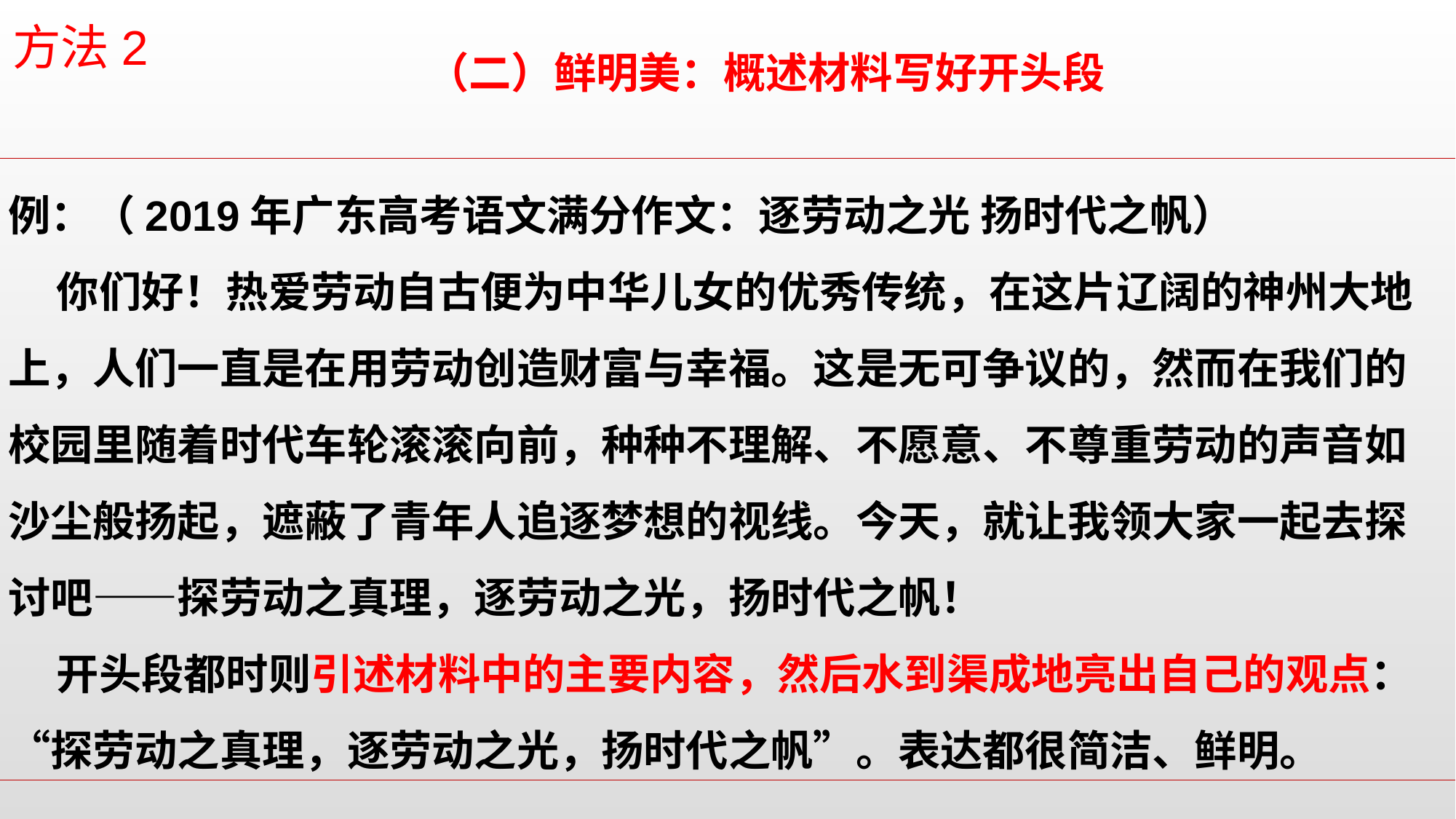

方法2
（二）鲜明美：概述材料写好开头段
例：（2019年广东高考语文满分作文：逐劳动之光 扬时代之帆）
    你们好！热爱劳动自古便为中华儿女的优秀传统，在这片辽阔的神州大地上，人们一直是在用劳动创造财富与幸福。这是无可争议的，然而在我们的校园里随着时代车轮滚滚向前，种种不理解、不愿意、不尊重劳动的声音如沙尘般扬起，遮蔽了青年人追逐梦想的视线。今天，就让我领大家一起去探讨吧——探劳动之真理，逐劳动之光，扬时代之帆！
    开头段都时则引述材料中的主要内容，然后水到渠成地亮出自己的观点：“探劳动之真理，逐劳动之光，扬时代之帆”。表达都很简洁、鲜明。